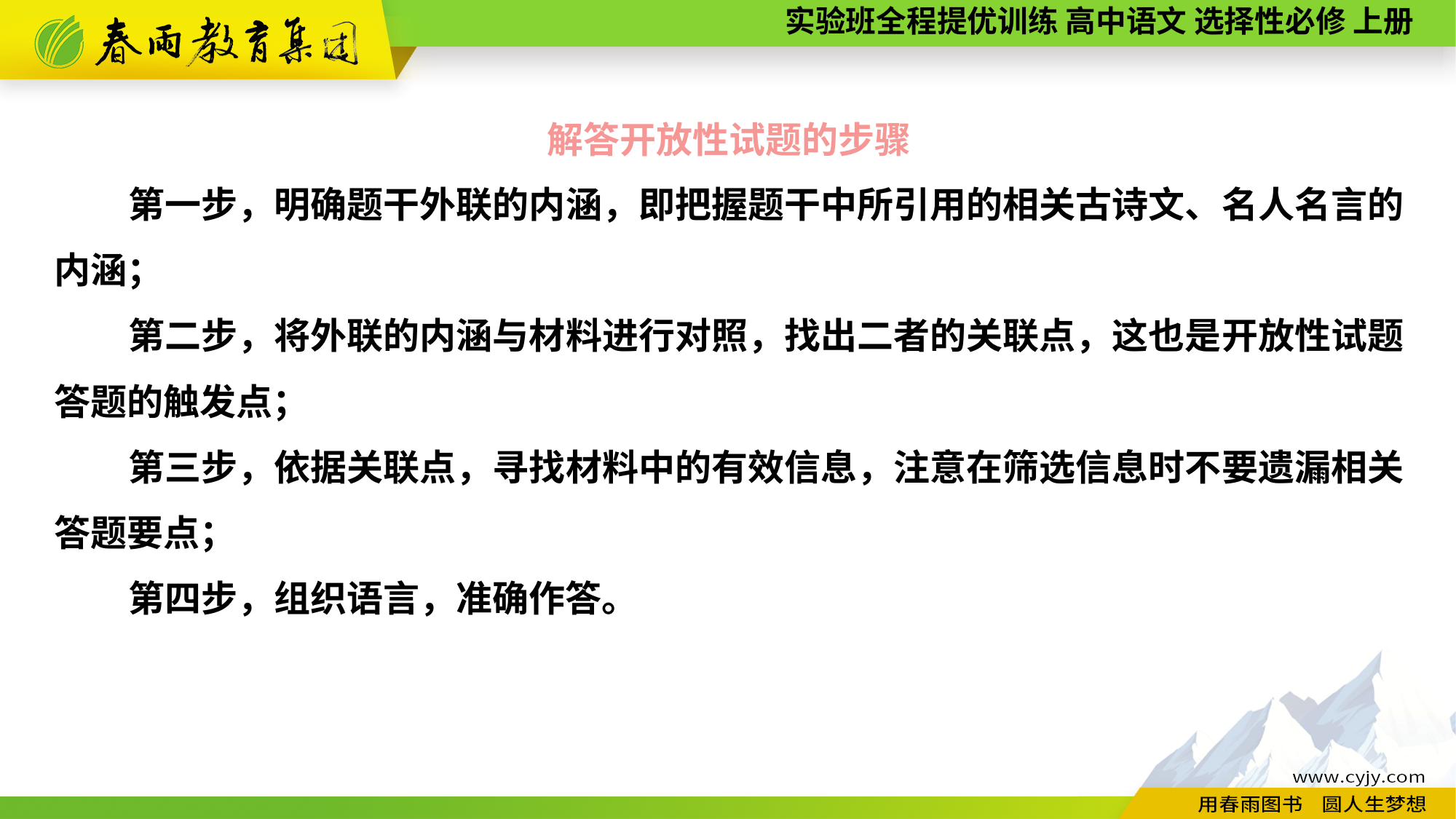

解答开放性试题的步骤
第一步，明确题干外联的内涵，即把握题干中所引用的相关古诗文、名人名言的内涵；
第二步，将外联的内涵与材料进行对照，找出二者的关联点，这也是开放性试题答题的触发点；
第三步，依据关联点，寻找材料中的有效信息，注意在筛选信息时不要遗漏相关答题要点；
第四步，组织语言，准确作答。